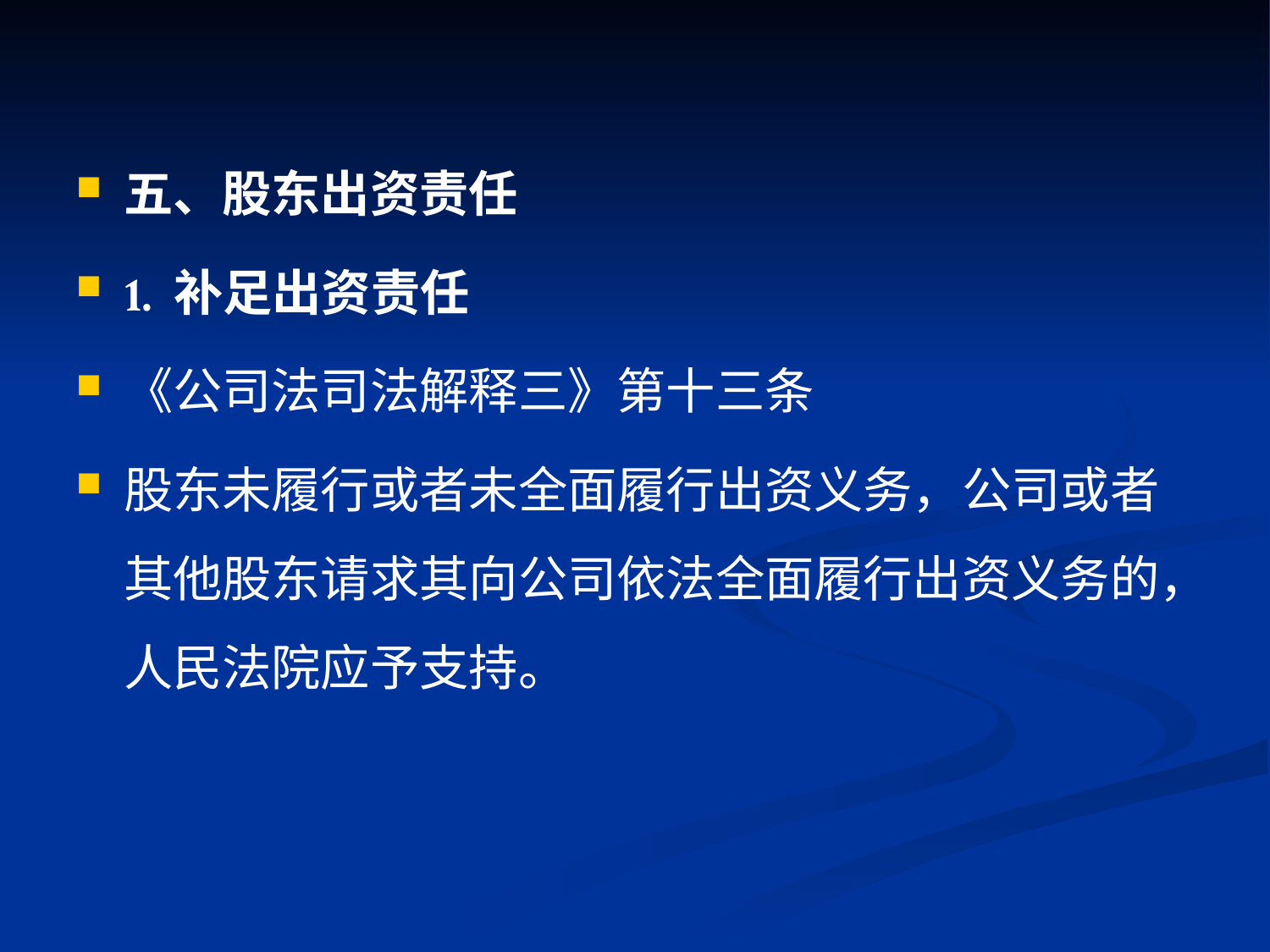

#
五、股东出资责任
1. 补足出资责任
《公司法司法解释三》第十三条
股东未履行或者未全面履行出资义务，公司或者其他股东请求其向公司依法全面履行出资义务的，人民法院应予支持。